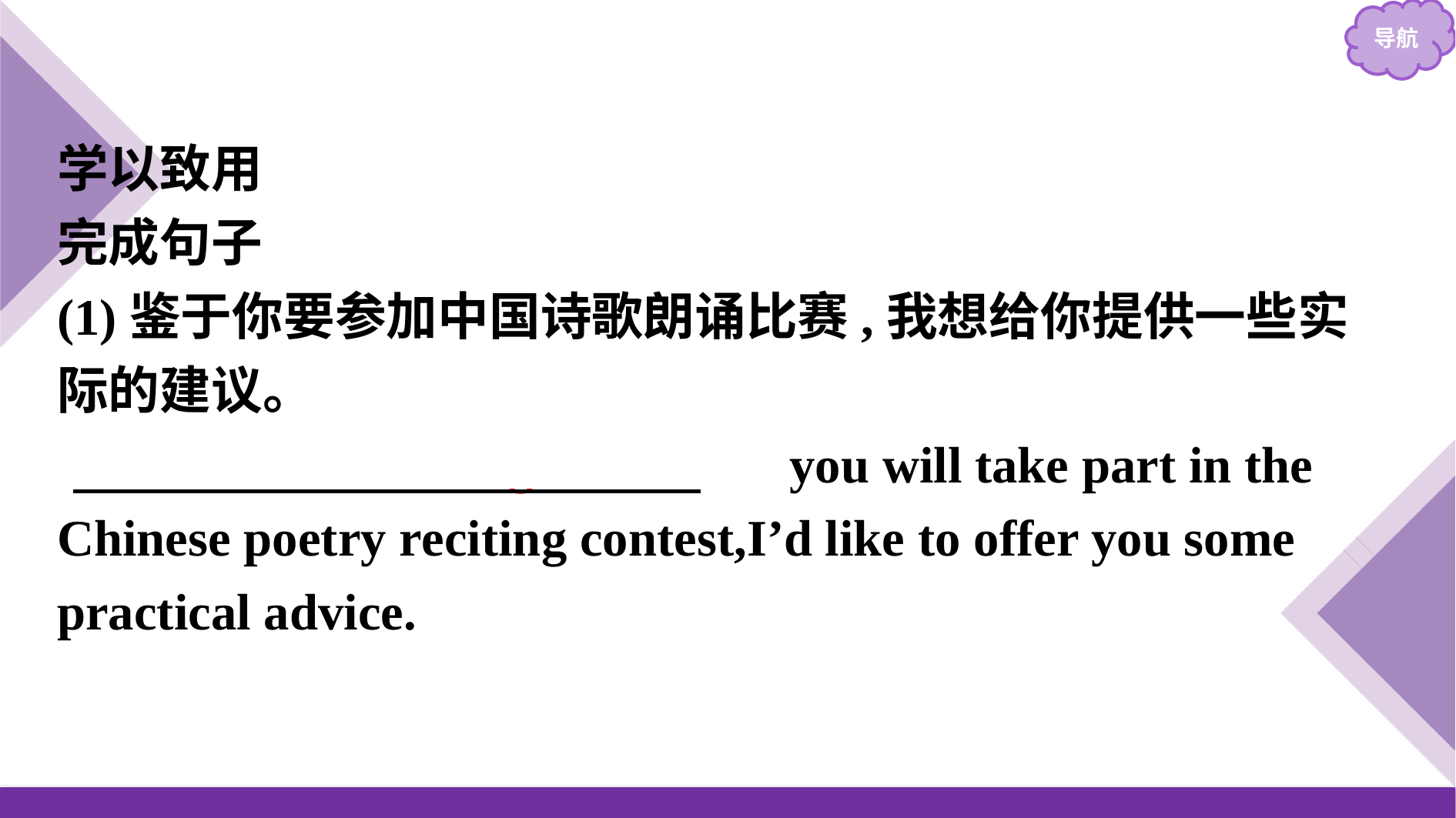

学以致用
完成句子
(1)鉴于你要参加中国诗歌朗诵比赛,我想给你提供一些实际的建议。
　Given/Considering that　　 you will take part in the Chinese poetry reciting contest,I’d like to offer you some practical advice.